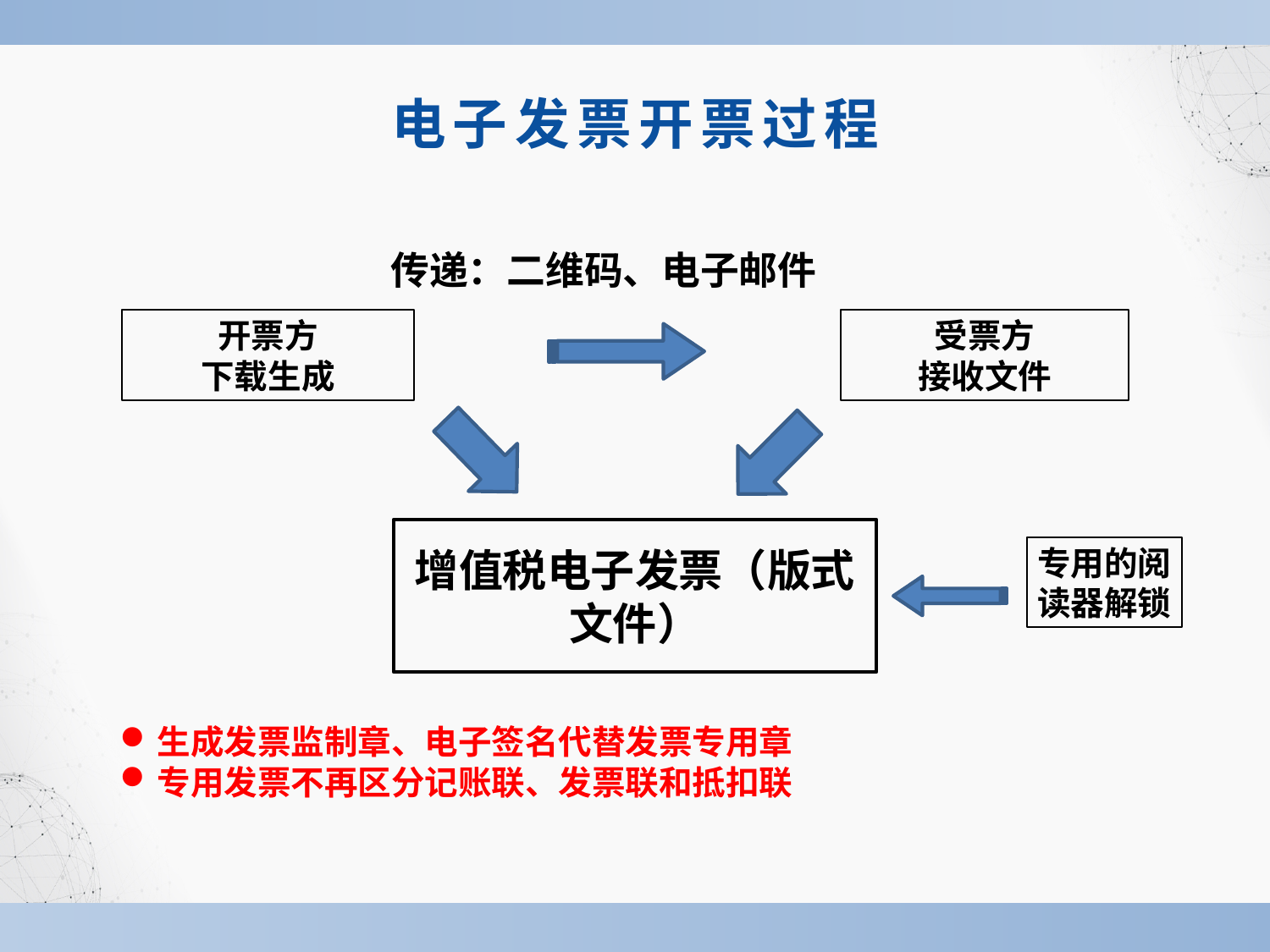

电子发票开票过程
传递：二维码、电子邮件

开票方
下载生成
受票方
接收文件

增值税电子发票（版式文件）
专用的阅读器解锁

生成发票监制章、电子签名代替发票专用章
专用发票不再区分记账联、发票联和抵扣联